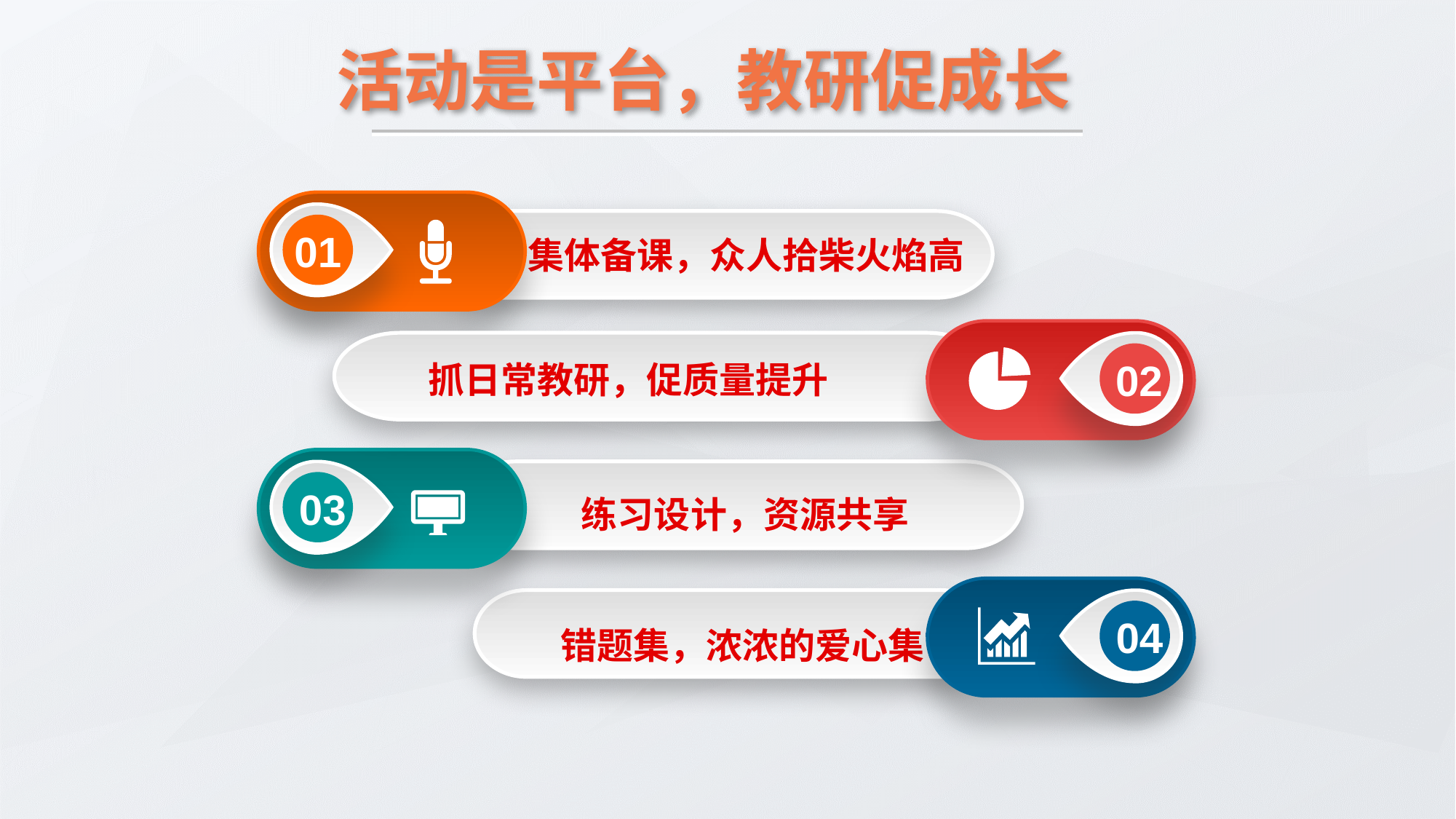

# 活动是平台，教研促成长

01

集体备课，众人拾柴火焰高

02

抓日常教研，促质量提升

03

练习设计，资源共享

04

错题集，浓浓的爱心集